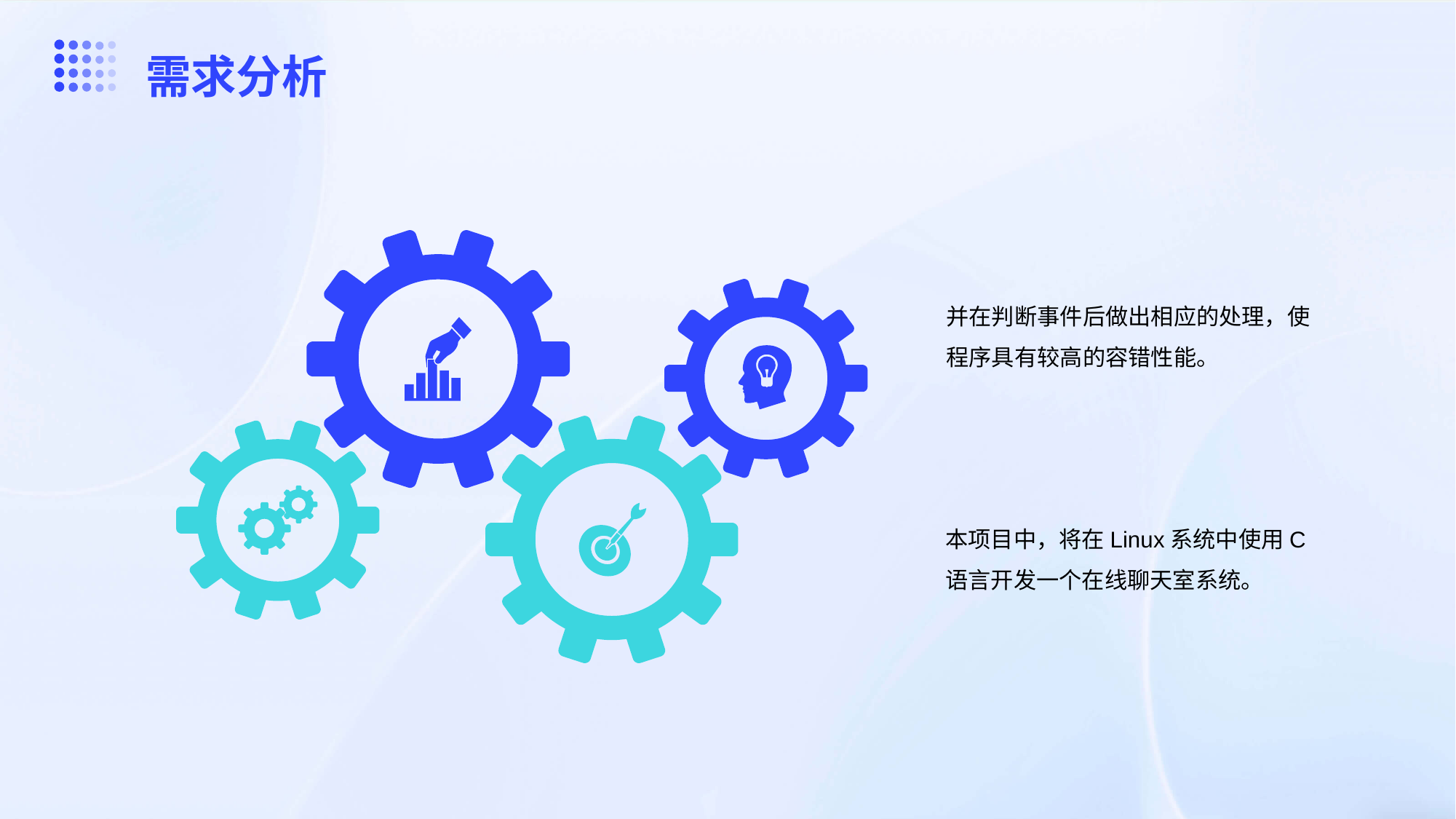

需求分析

并在判断事件后做出相应的处理，使程序具有较高的容错性能。

本项目中，将在Linux系统中使用C语言开发一个在线聊天室系统。